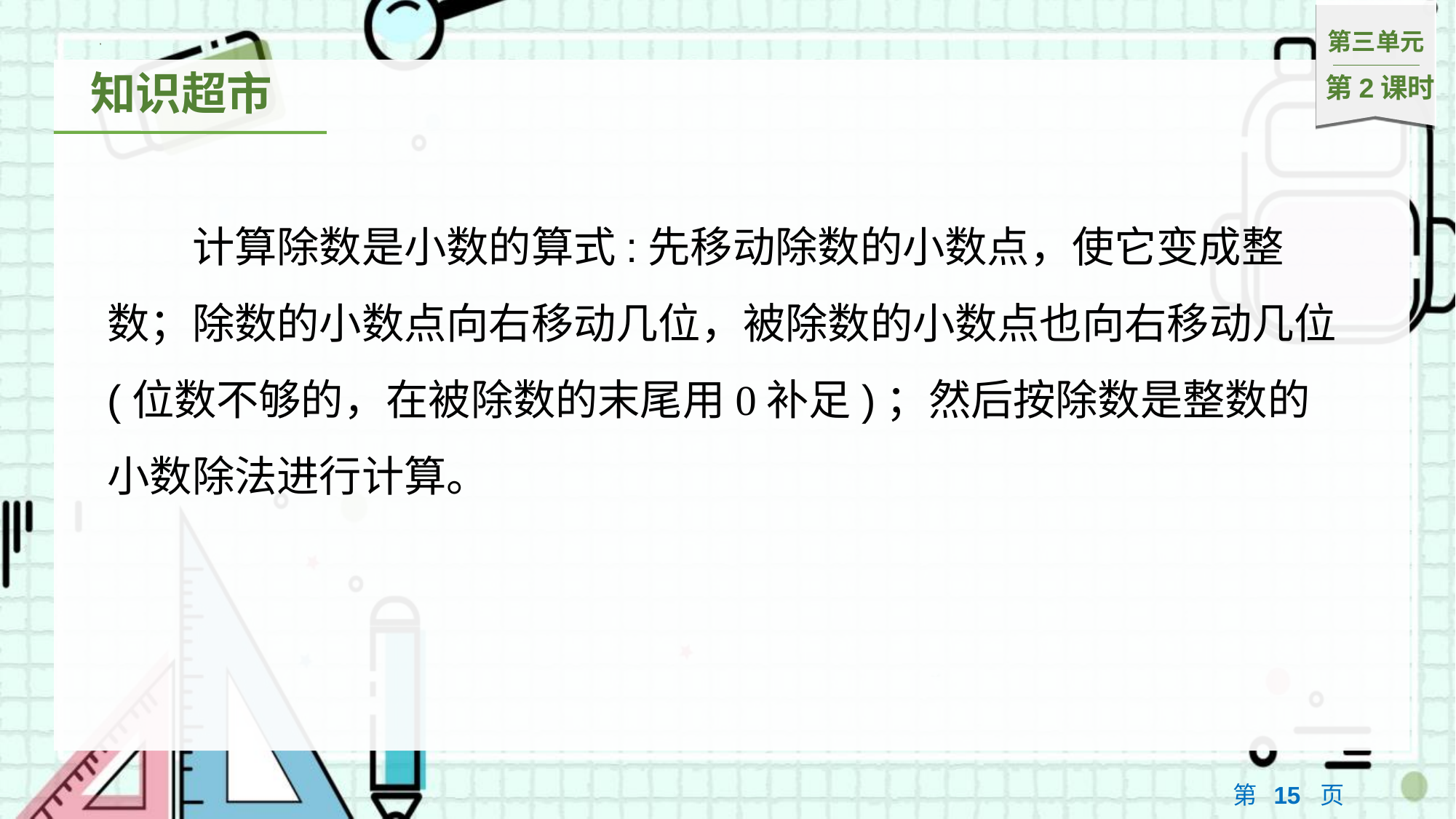

计算除数是小数的算式:先移动除数的小数点，使它变成整数；除数的小数点向右移动几位，被除数的小数点也向右移动几位(位数不够的，在被除数的末尾用0补足)；然后按除数是整数的小数除法进行计算。